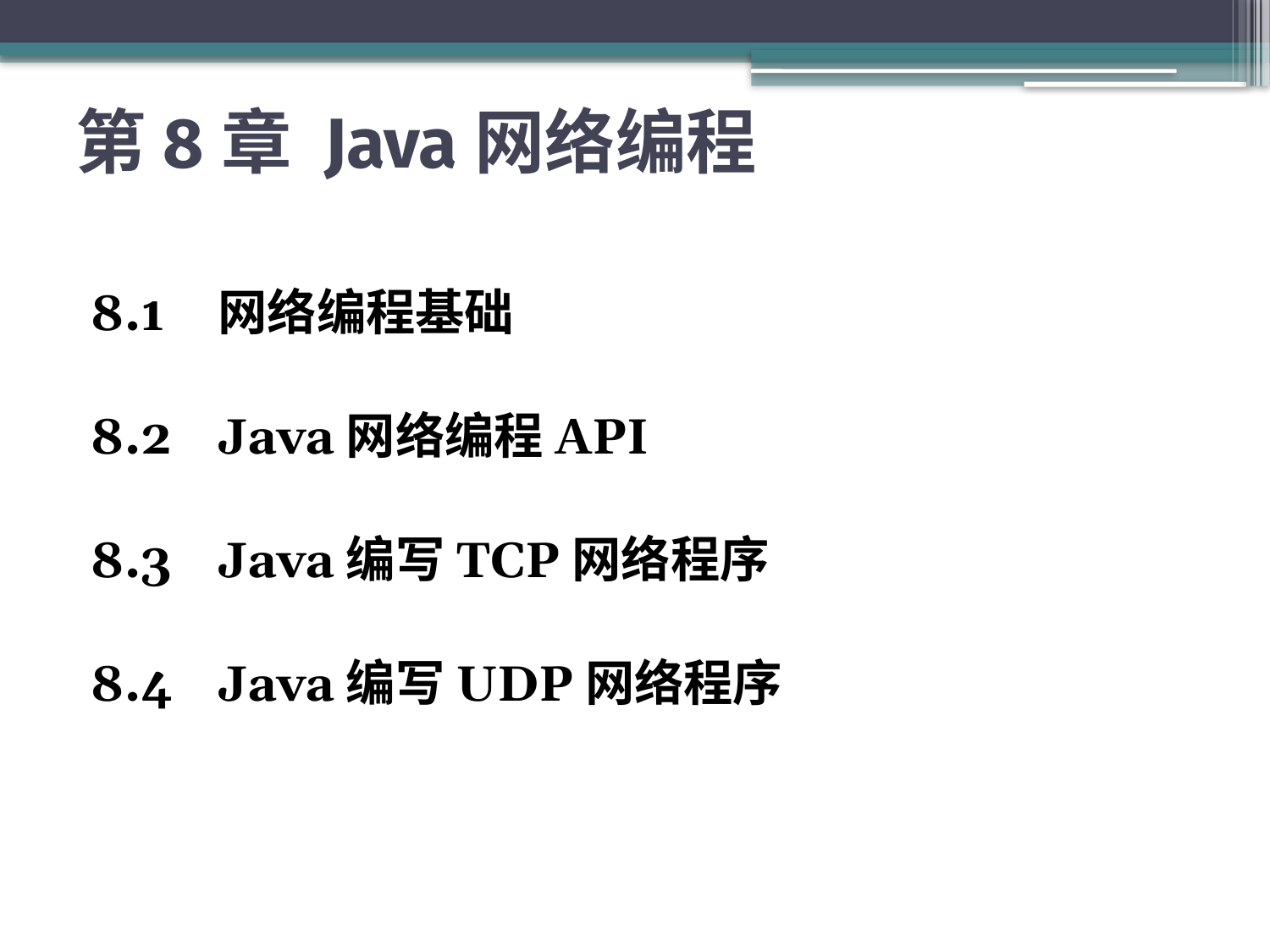

# 第8章 Java网络编程
8.1	网络编程基础
8.2	Java网络编程API
8.3	Java编写TCP网络程序
8.4	Java编写UDP网络程序